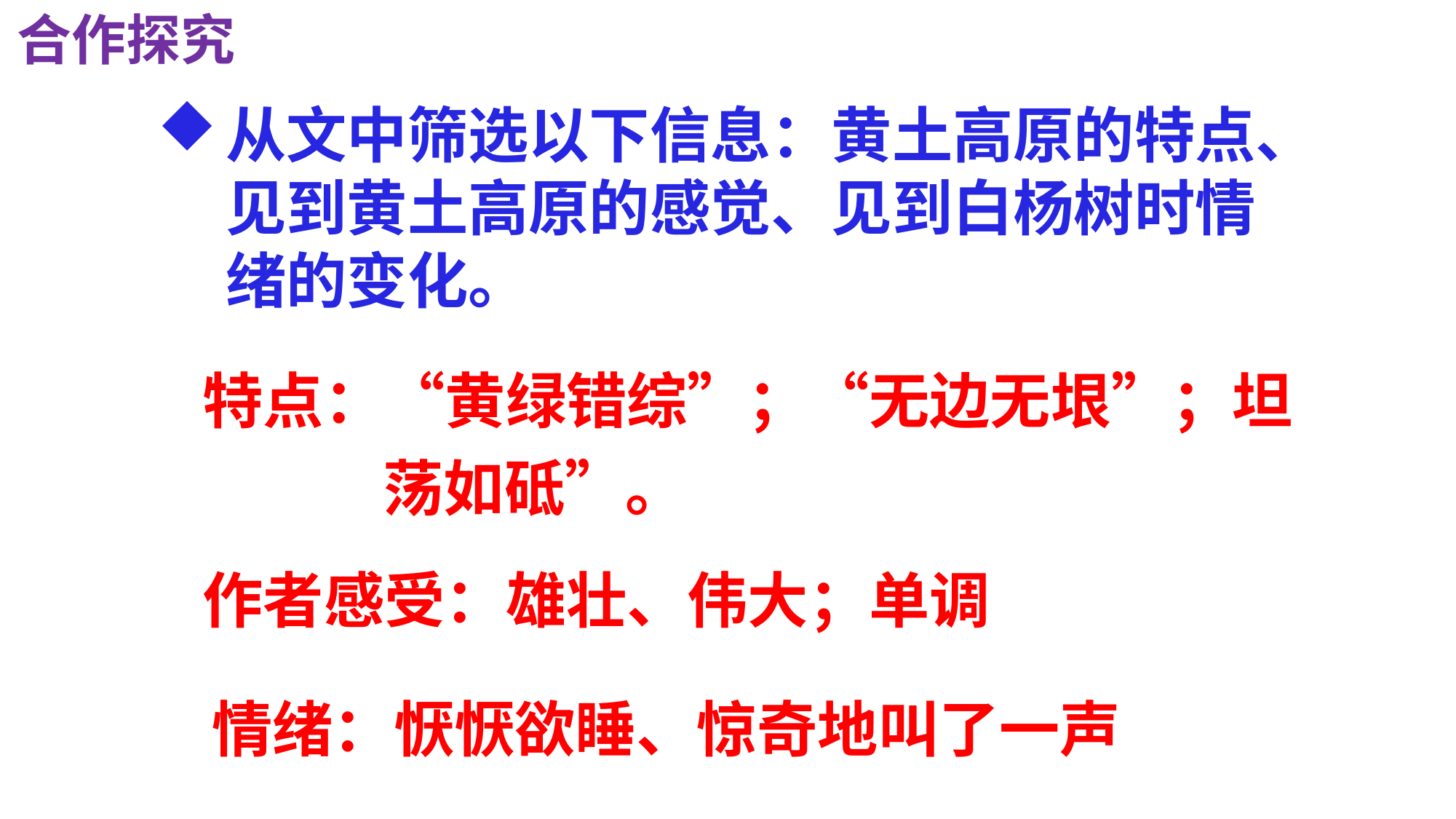

合作探究
从文中筛选以下信息：黄土高原的特点、见到黄土高原的感觉、见到白杨树时情绪的变化。
特点：“黄绿错综”；“无边无垠”；坦
            荡如砥”。
作者感受：雄壮、伟大；单调
 情绪：恹恹欲睡、惊奇地叫了一声